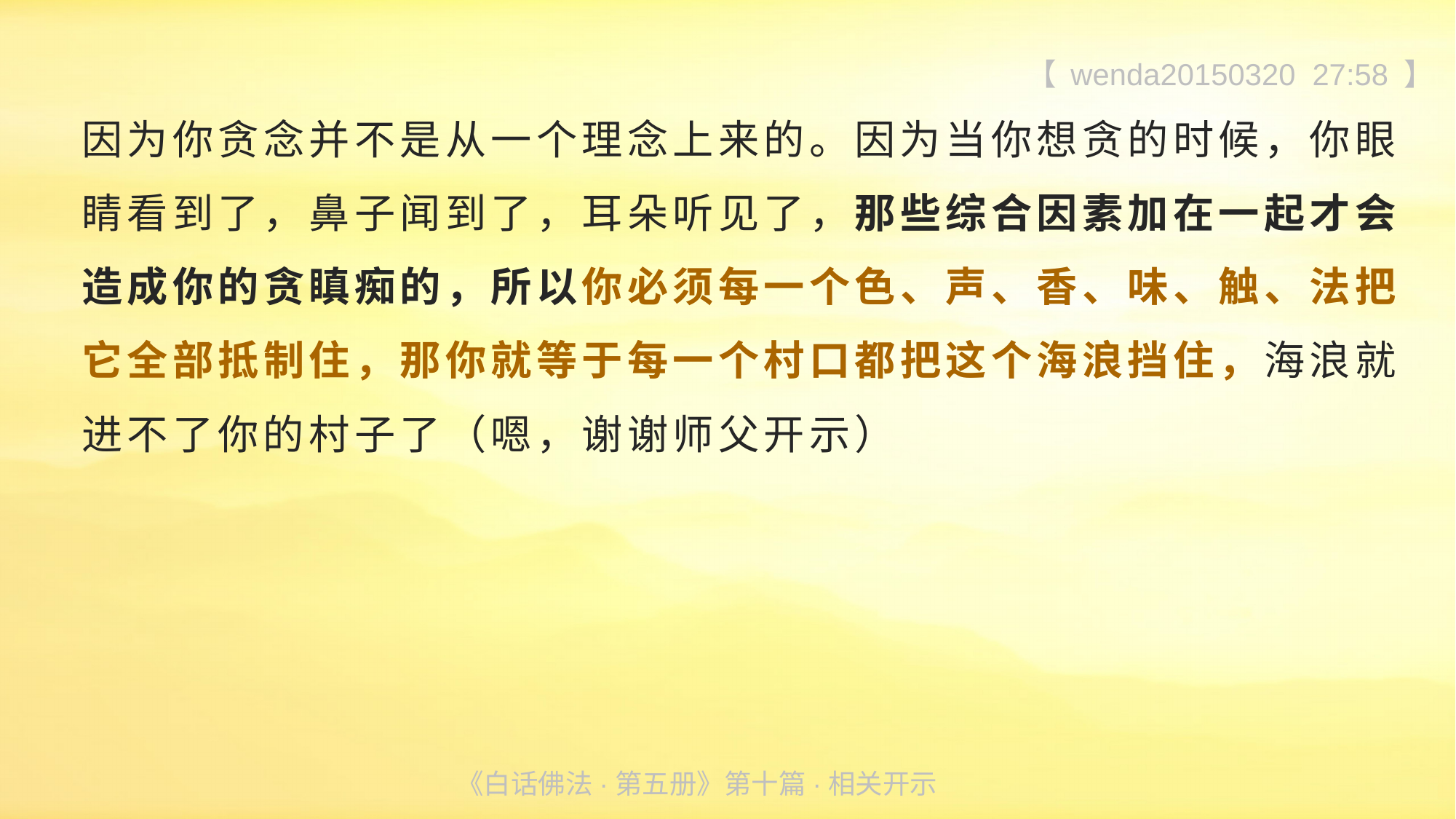

【 wenda20150320  27:58 】
因为你贪念并不是从一个理念上来的。因为当你想贪的时候，你眼睛看到了，鼻子闻到了，耳朵听见了，那些综合因素加在一起才会造成你的贪瞋痴的，所以你必须每一个色、声、香、味、触、法把它全部抵制住，那你就等于每一个村口都把这个海浪挡住，海浪就进不了你的村子了（嗯，谢谢师父开示）

《白话佛法·第五册》第十篇·相关开示